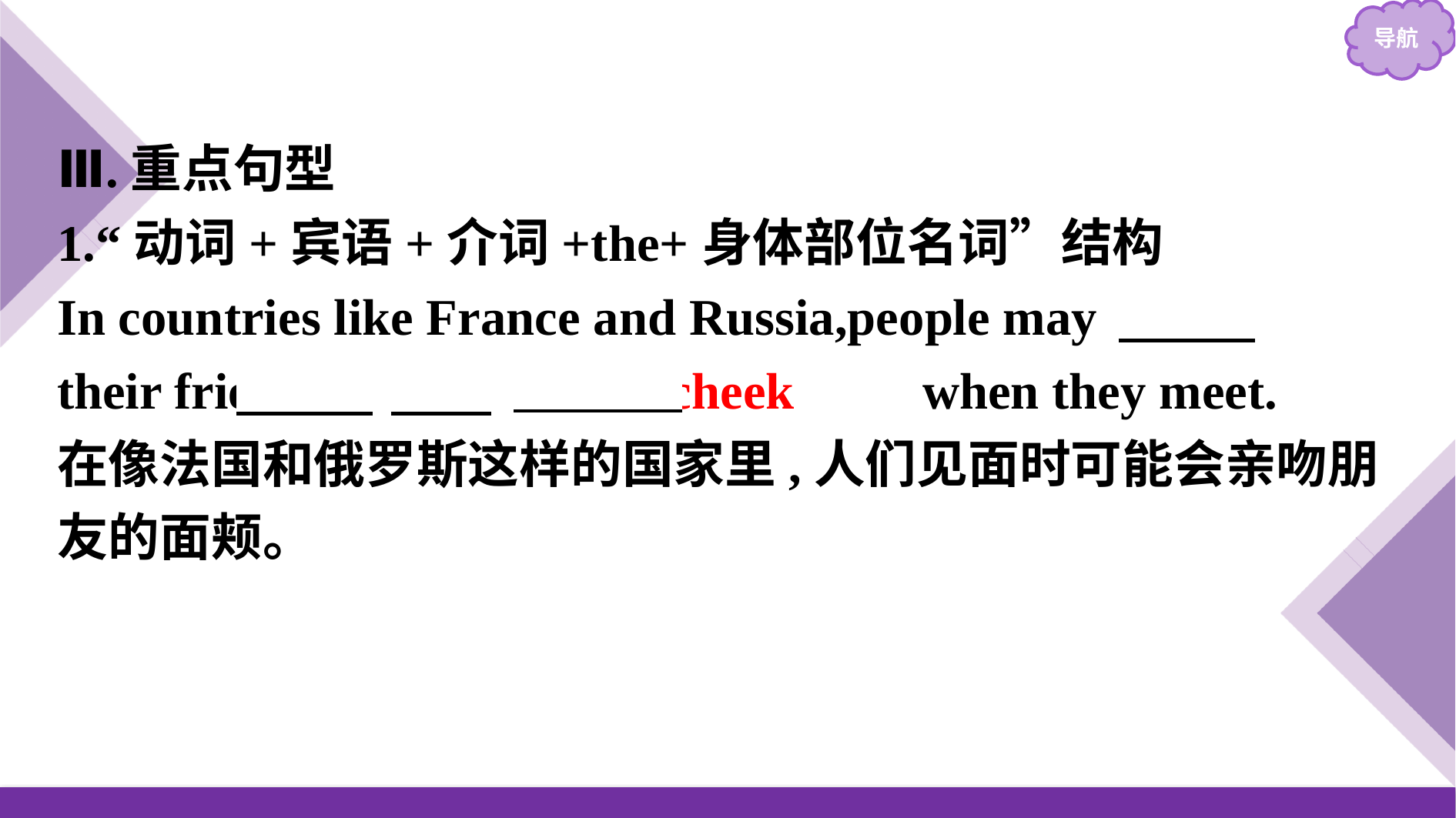

Ⅲ.重点句型
1.“动词+宾语+介词+the+身体部位名词”结构
In countries like France and Russia,people may   kiss　their friends 　on     the     cheek　　when they meet.
在像法国和俄罗斯这样的国家里,人们见面时可能会亲吻朋友的面颊。